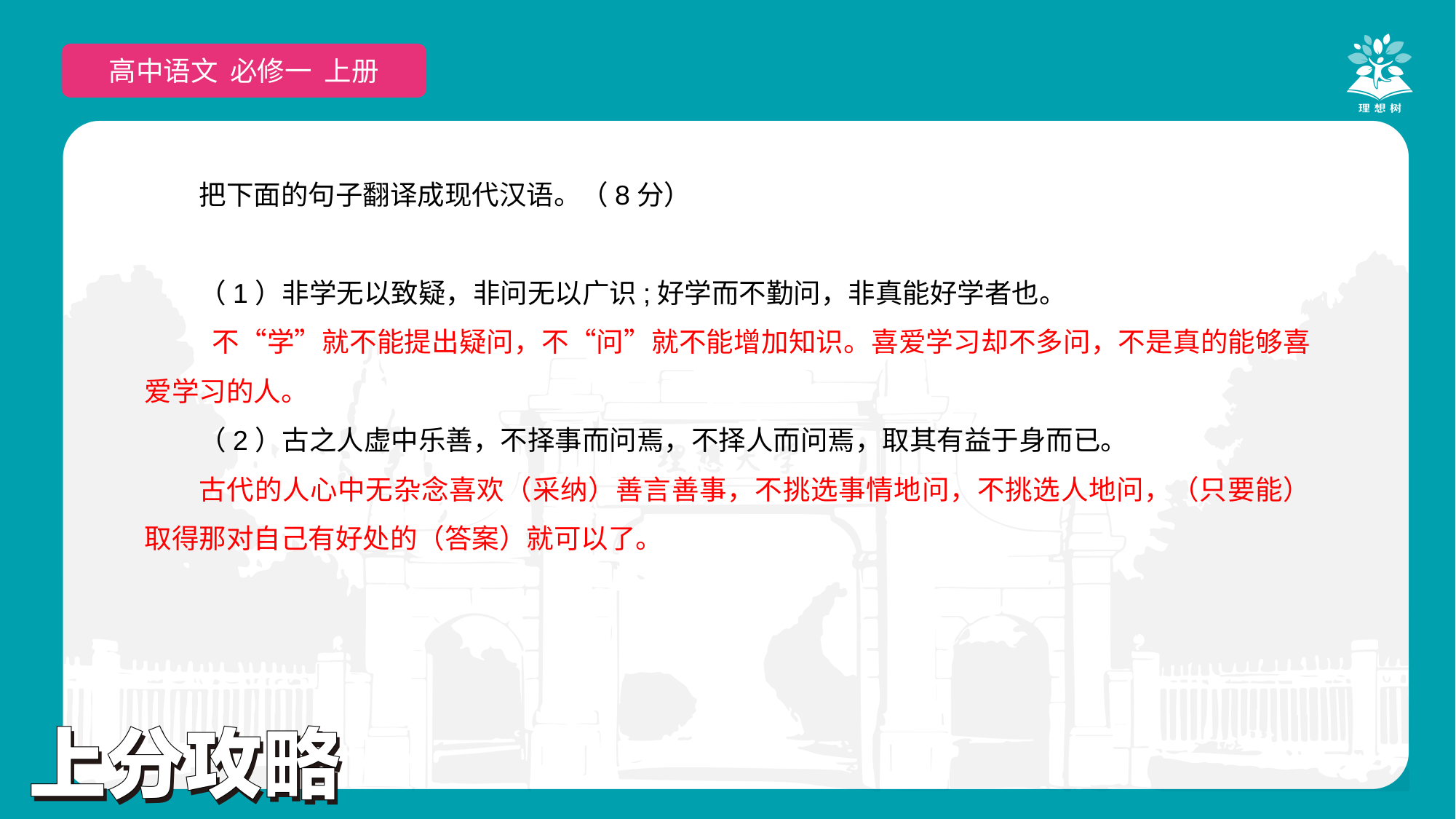

高中语文  必修一  上册
把下面的句子翻译成现代汉语。（8分）

（1）非学无以致疑，非问无以广识;好学而不勤问，非真能好学者也。
 不“学”就不能提出疑问，不“问”就不能增加知识。喜爱学习却不多问，不是真的能够喜爱学习的人。
（2）古之人虚中乐善，不择事而问焉，不择人而问焉，取其有益于身而已。
古代的人心中无杂念喜欢（采纳）善言善事，不挑选事情地问，不挑选人地问，（只要能）取得那对自己有好处的（答案）就可以了。